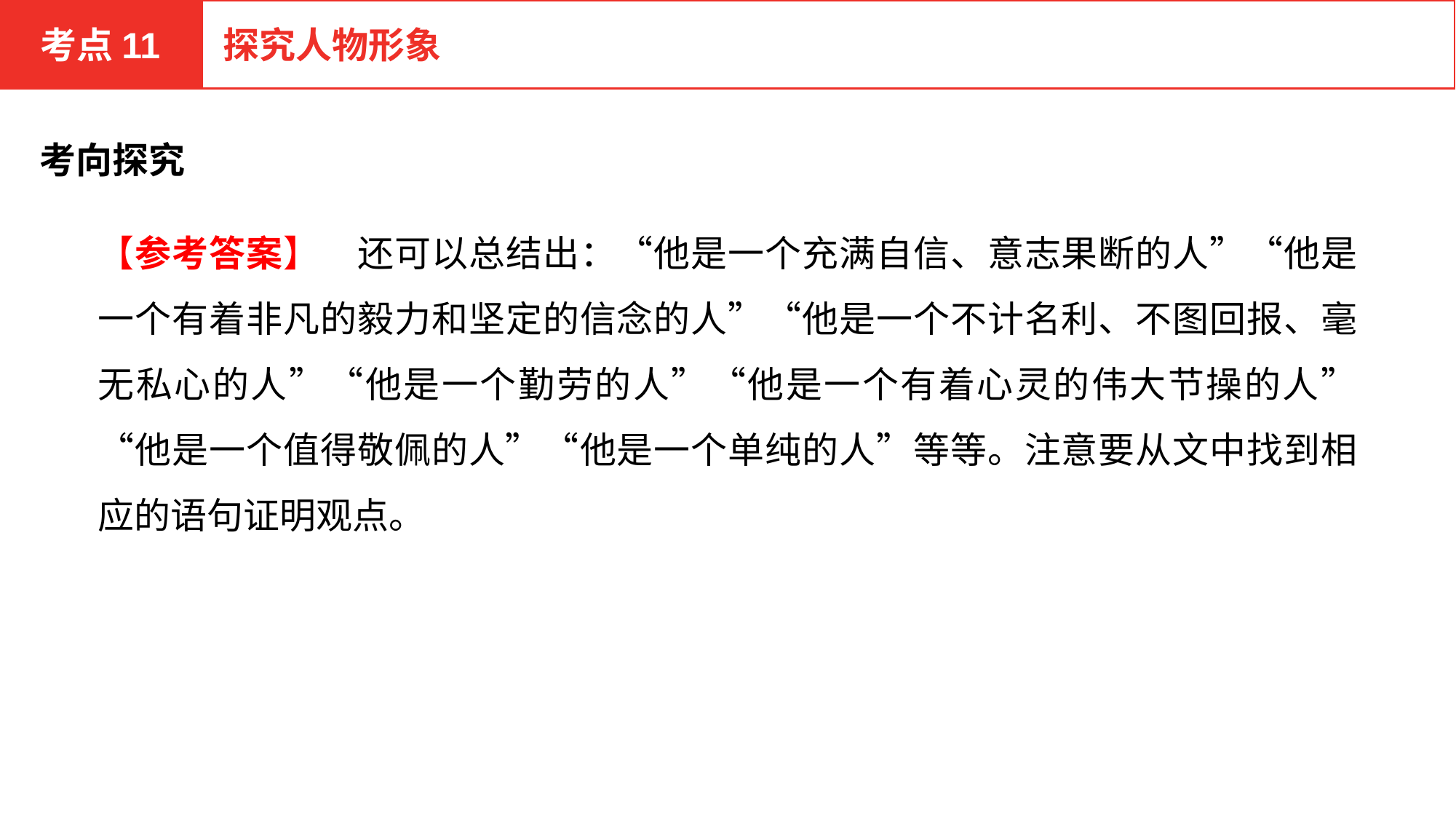

考点11
探究人物形象
考向探究

【参考答案】　还可以总结出：“他是一个充满自信、意志果断的人”“他是一个有着非凡的毅力和坚定的信念的人”“他是一个不计名利、不图回报、毫无私心的人”“他是一个勤劳的人”“他是一个有着心灵的伟大节操的人”“他是一个值得敬佩的人”“他是一个单纯的人”等等。注意要从文中找到相应的语句证明观点。